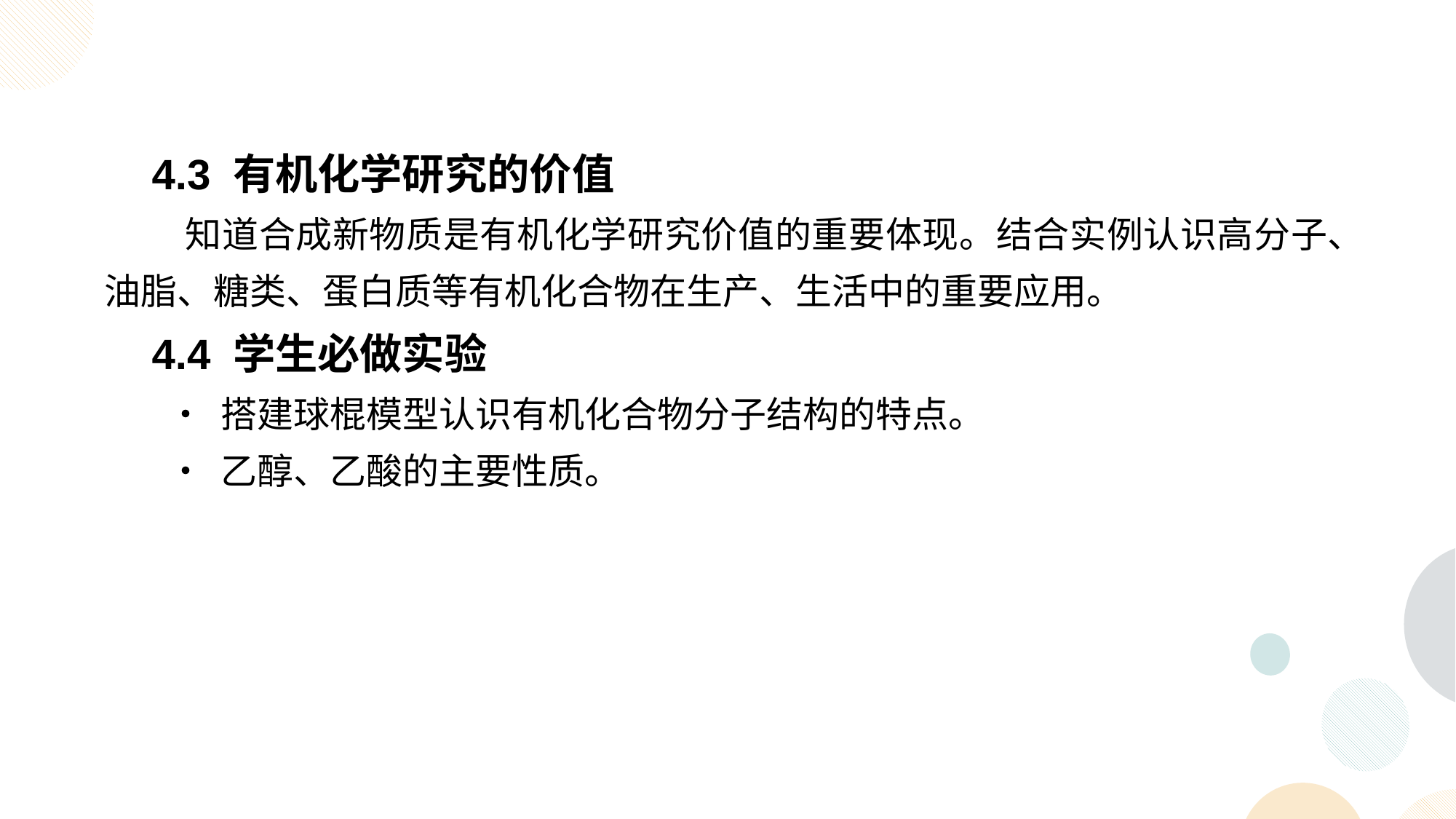

4.3 有机化学研究的价值
 知道合成新物质是有机化学研究价值的重要体现。结合实例认识高分子、油脂、糖类、蛋白质等有机化合物在生产、生活中的重要应用。
    4.4 学生必做实验
• 搭建球棍模型认识有机化合物分子结构的特点。
• 乙醇、乙酸的主要性质。